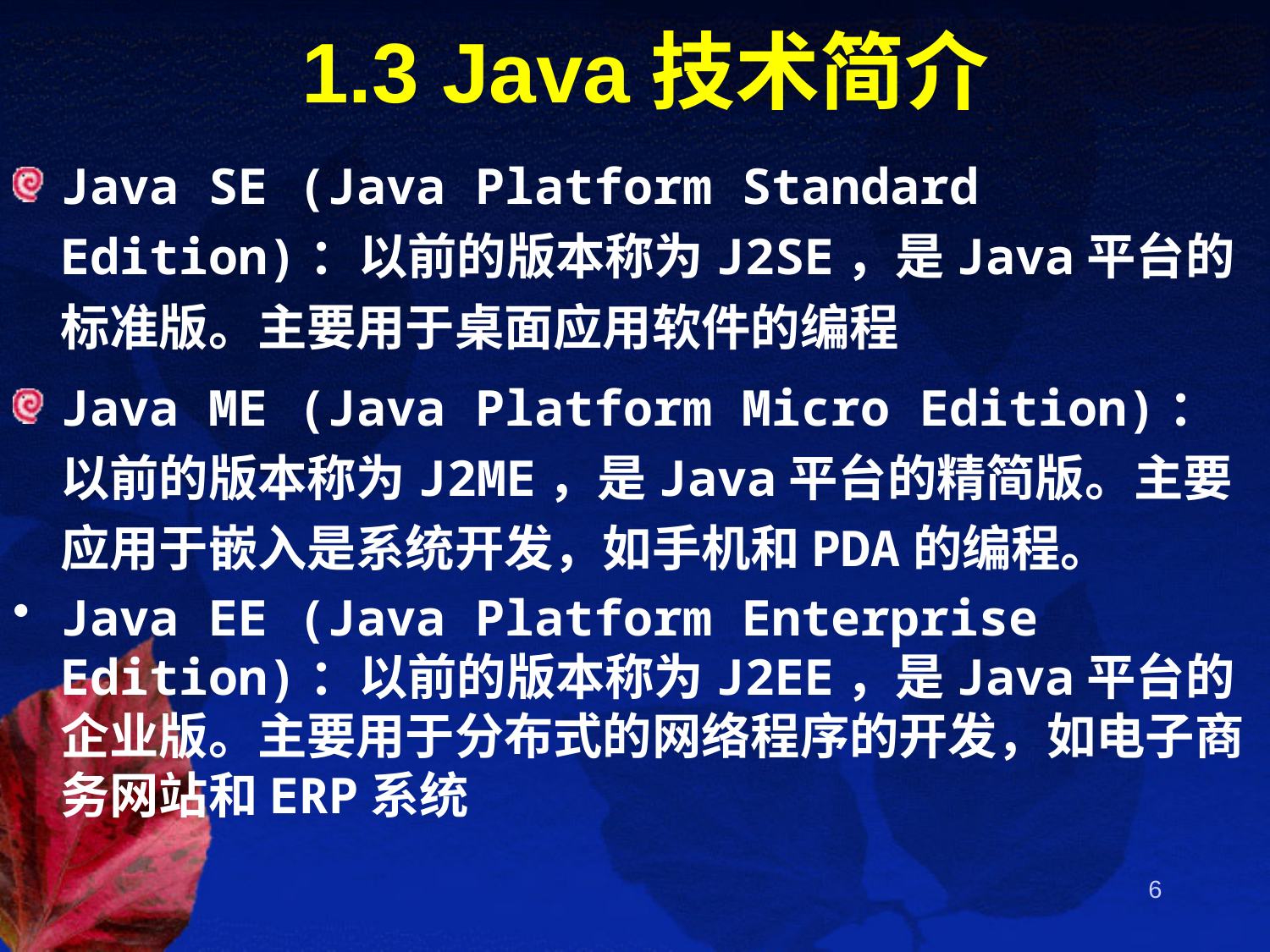

# 1.3 Java技术简介
Java SE (Java Platform Standard Edition)：以前的版本称为J2SE，是Java平台的标准版。主要用于桌面应用软件的编程
Java ME (Java Platform Micro Edition)：以前的版本称为J2ME，是Java平台的精简版。主要应用于嵌入是系统开发，如手机和PDA的编程。
Java EE (Java Platform Enterprise Edition)：以前的版本称为J2EE，是Java平台的企业版。主要用于分布式的网络程序的开发，如电子商务网站和ERP系统

6